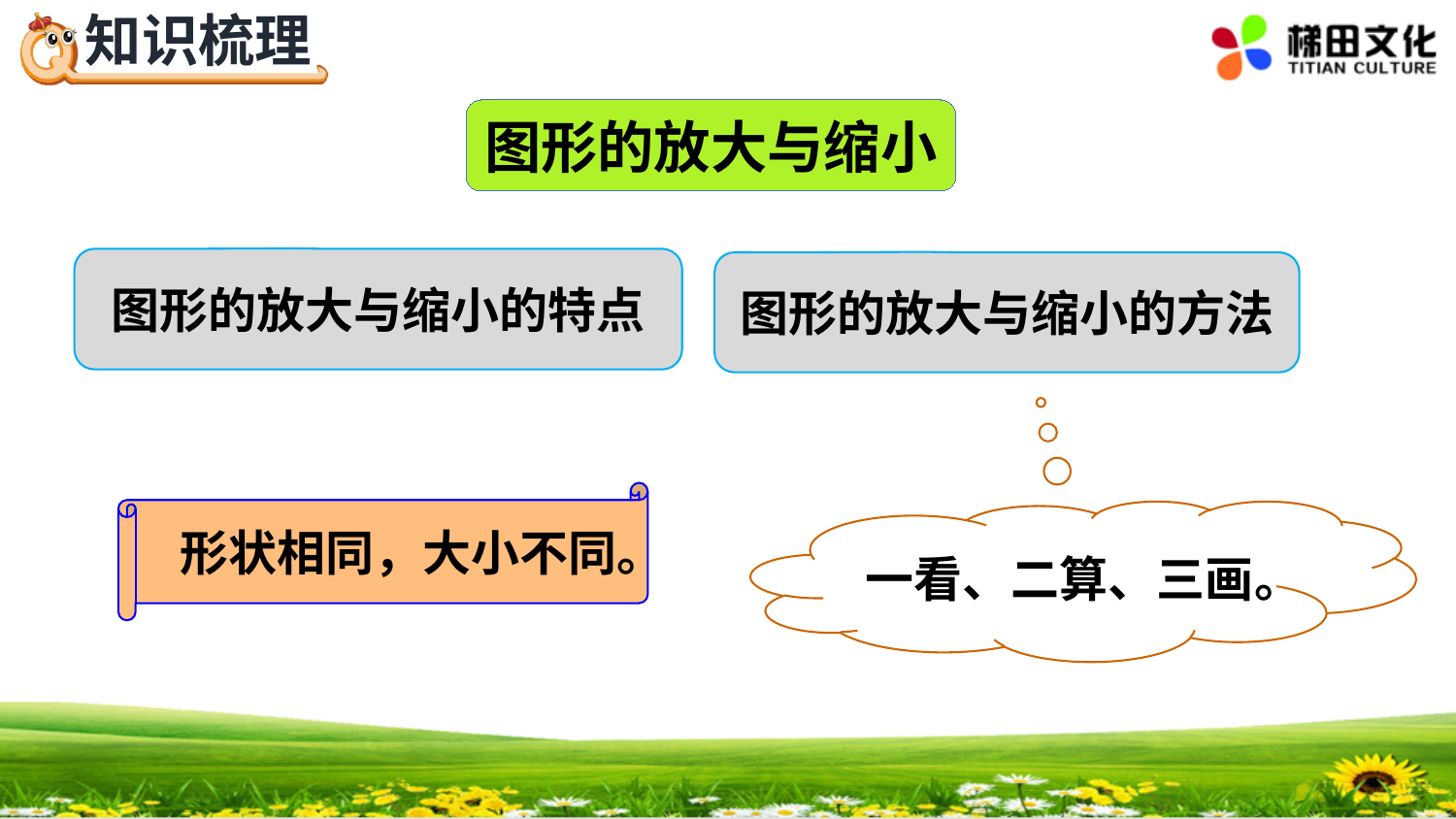

图形的放大与缩小
图形的放大与缩小的特点
图形的放大与缩小的方法
 形状相同，大小不同。
一看、二算、三画。